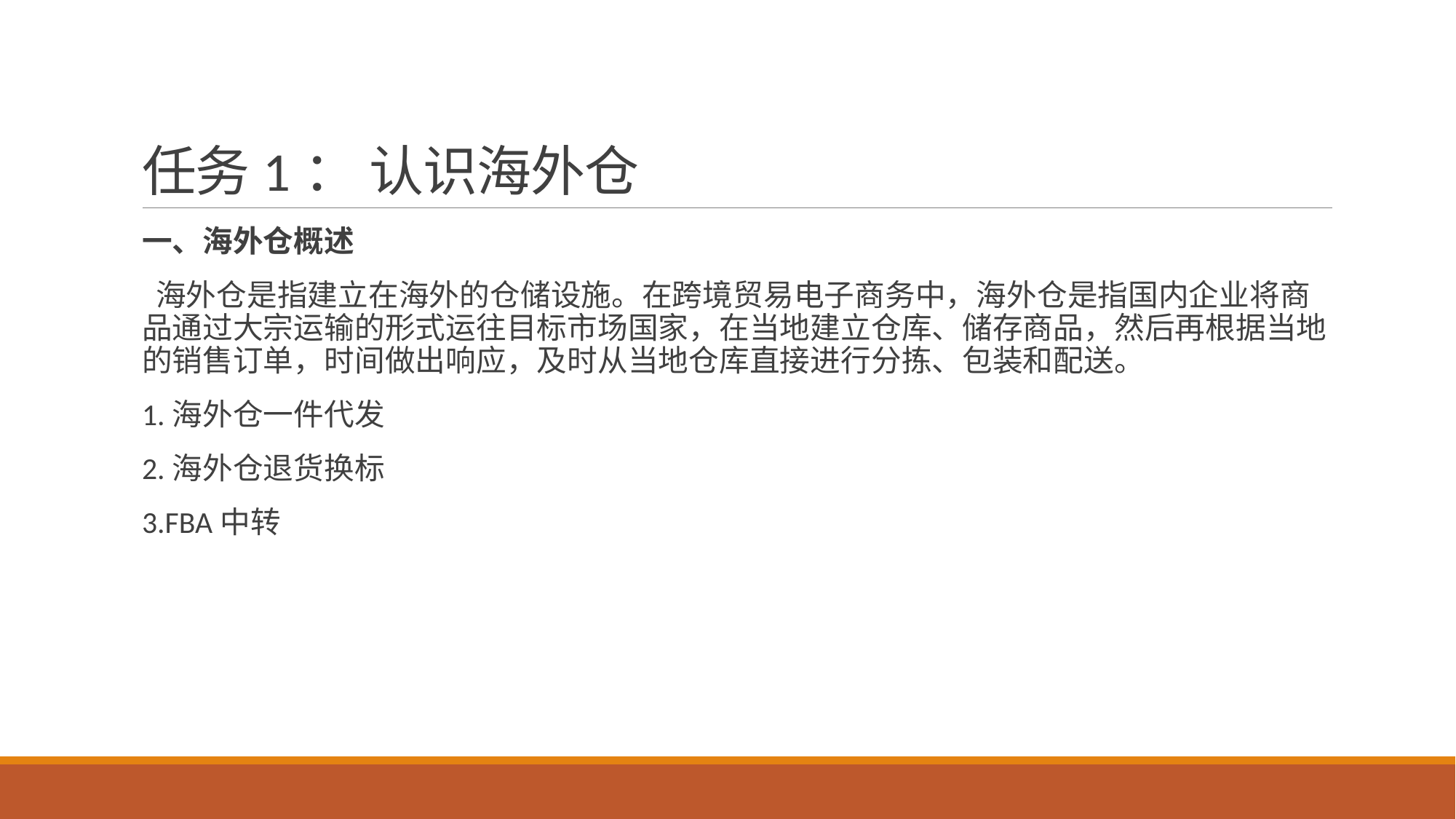

# 任务1： 认识海外仓
一、海外仓概述
 海外仓是指建立在海外的仓储设施。在跨境贸易电子商务中，海外仓是指国内企业将商品通过大宗运输的形式运往目标市场国家，在当地建立仓库、储存商品，然后再根据当地的销售订单，时间做出响应，及时从当地仓库直接进行分拣、包装和配送。
1.海外仓一件代发
2.海外仓退货换标
3.FBA中转